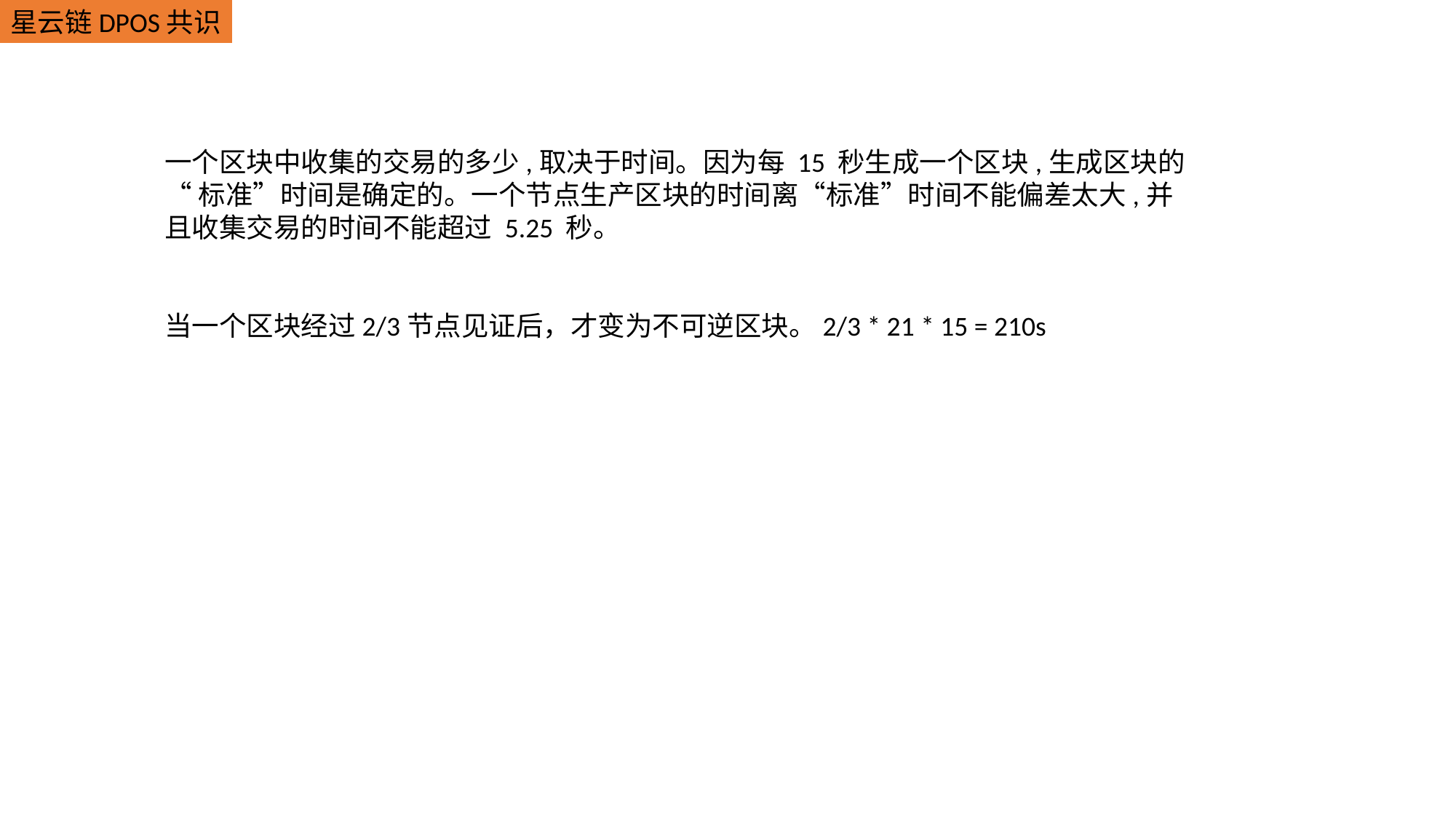

星云链DPOS共识
一个区块中收集的交易的多少,取决于时间。因为每 15 秒生成一个区块,生成区块的
“标准”时间是确定的。一个节点生产区块的时间离“标准”时间不能偏差太大,并
且收集交易的时间不能超过 5.25 秒。

当一个区块经过2/3节点见证后，才变为不可逆区块。2/3 * 21 * 15 = 210s